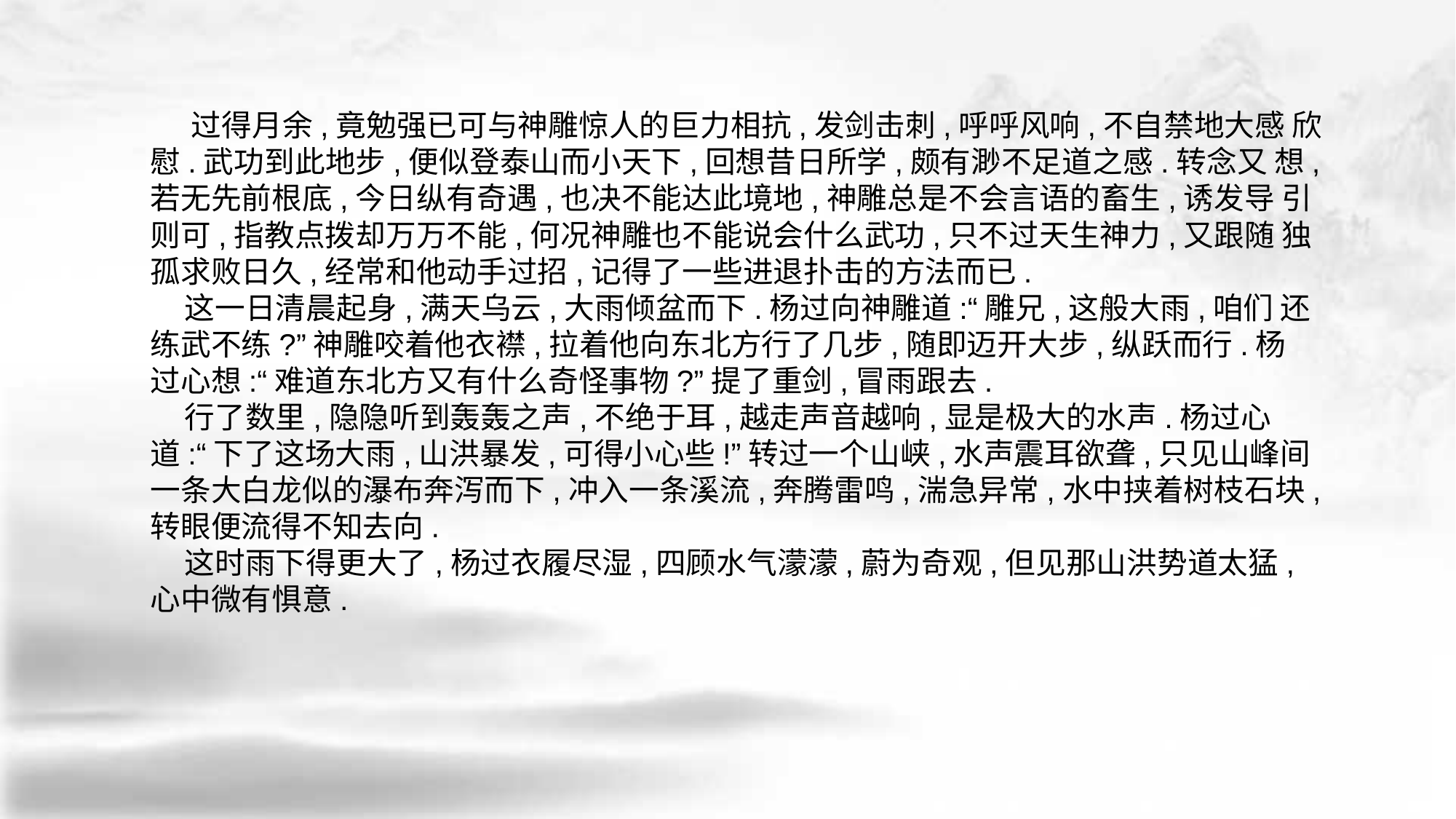

过得月余,竟勉强已可与神雕惊人的巨力相抗,发剑击刺,呼呼风响,不自禁地大感 欣慰.武功到此地步,便似登泰山而小天下,回想昔日所学,颇有渺不足道之感.转念又 想,若无先前根底,今日纵有奇遇,也决不能达此境地,神雕总是不会言语的畜生,诱发导 引则可,指教点拨却万万不能,何况神雕也不能说会什么武功,只不过天生神力,又跟随 独孤求败日久,经常和他动手过招,记得了一些进退扑击的方法而已.
    这一日清晨起身,满天乌云,大雨倾盆而下.杨过向神雕道:“雕兄,这般大雨,咱们 还练武不练?”神雕咬着他衣襟,拉着他向东北方行了几步,随即迈开大步,纵跃而行.杨
过心想:“难道东北方又有什么奇怪事物?”提了重剑,冒雨跟去.
    行了数里,隐隐听到轰轰之声,不绝于耳,越走声音越响,显是极大的水声.杨过心 道:“下了这场大雨,山洪暴发,可得小心些!”转过一个山峡,水声震耳欲聋,只见山峰间 一条大白龙似的瀑布奔泻而下,冲入一条溪流,奔腾雷鸣,湍急异常,水中挟着树枝石块, 转眼便流得不知去向.
    这时雨下得更大了,杨过衣履尽湿,四顾水气濛濛,蔚为奇观,但见那山洪势道太猛, 心中微有惧意.